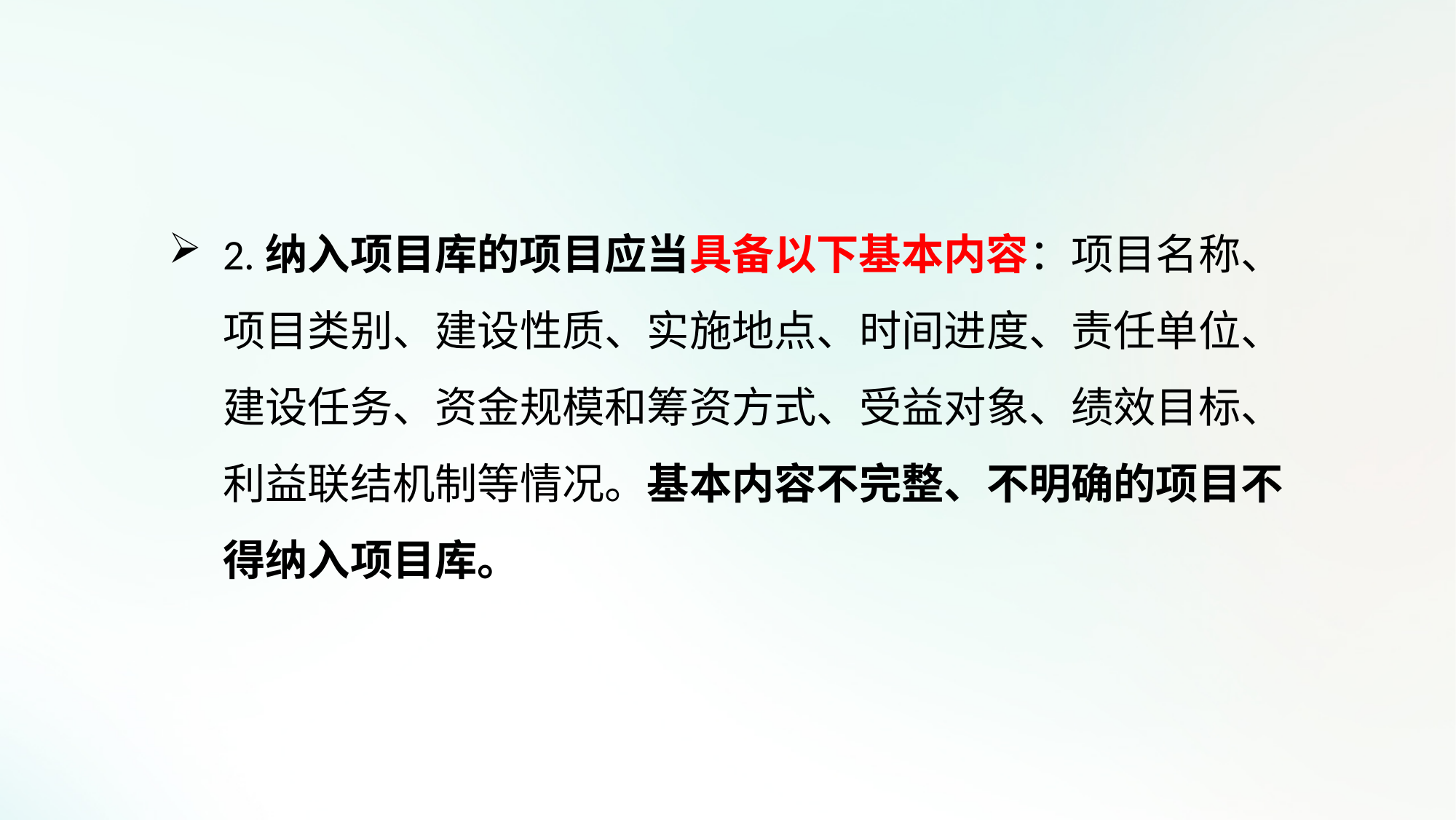

2.纳入项目库的项目应当具备以下基本内容：项目名称、项目类别、建设性质、实施地点、时间进度、责任单位、建设任务、资金规模和筹资方式、受益对象、绩效目标、利益联结机制等情况。基本内容不完整、不明确的项目不得纳入项目库。